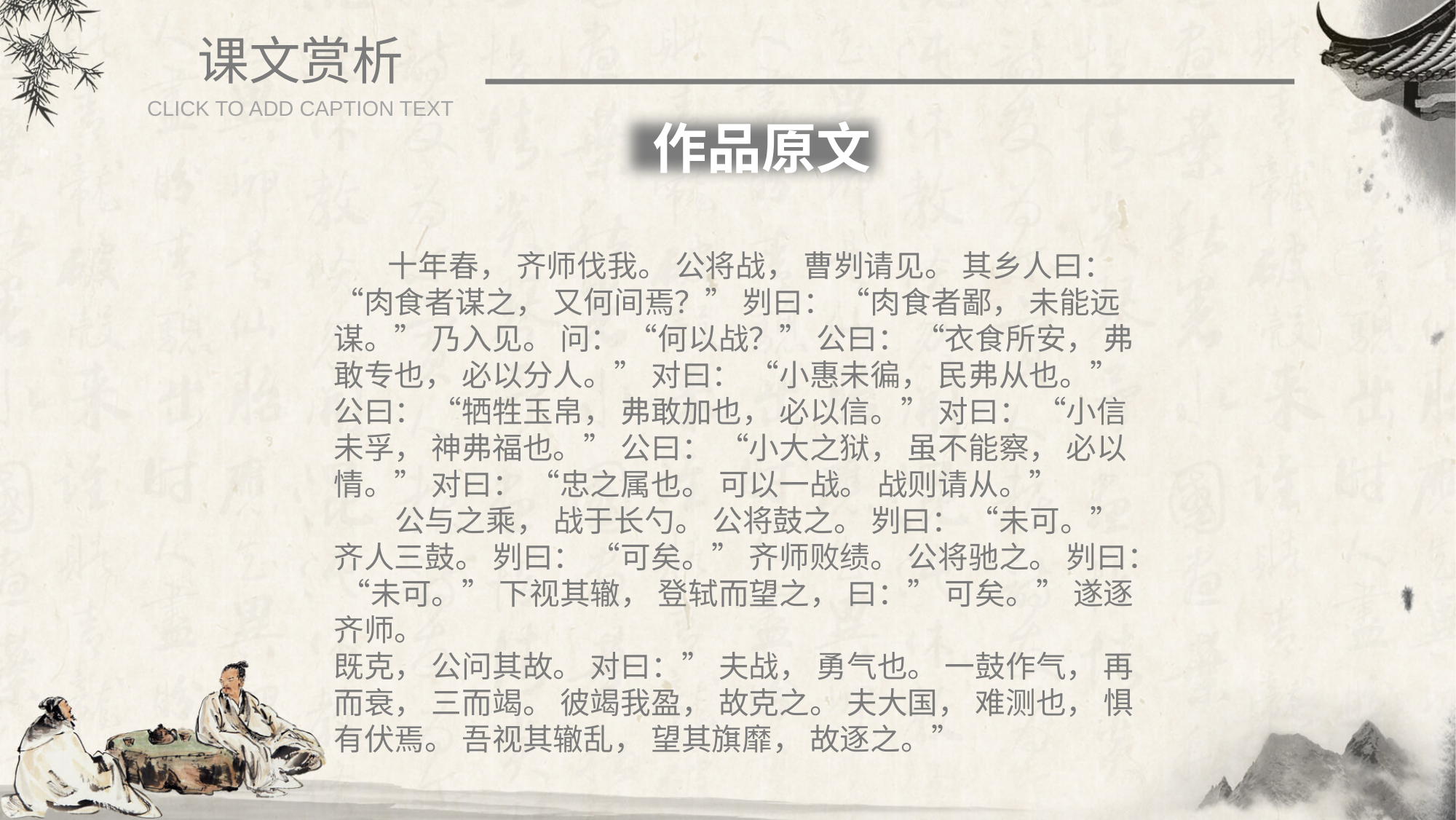

课文赏析

CLICK TO ADD CAPTION TEXT
 作品原文
       十年春， 齐师伐我。 公将战， 曹刿请见。 其乡人曰： “肉食者谋之， 又何间焉？” 刿曰： “肉食者鄙， 未能远谋。” 乃入见。 问： “何以战？” 公曰： “衣食所安， 弗敢专也， 必以分人。” 对曰： “小惠未徧， 民弗从也。” 公曰： “牺牲玉帛， 弗敢加也， 必以信。” 对曰： “小信未孚， 神弗福也。” 公曰： “小大之狱， 虽不能察， 必以情。” 对曰： “忠之属也。 可以一战。 战则请从。”
        公与之乘， 战于长勺。 公将鼓之。 刿曰： “未可。” 齐人三鼓。 刿曰： “可矣。” 齐师败绩。 公将驰之。 刿曰： “未可。” 下视其辙， 登轼而望之， 曰：” 可矣。” 遂逐齐师。
既克， 公问其故。 对曰：” 夫战， 勇气也。 一鼓作气， 再而衰， 三而竭。 彼竭我盈， 故克之。 夫大国， 难测也， 惧有伏焉。 吾视其辙乱， 望其旗靡， 故逐之。”